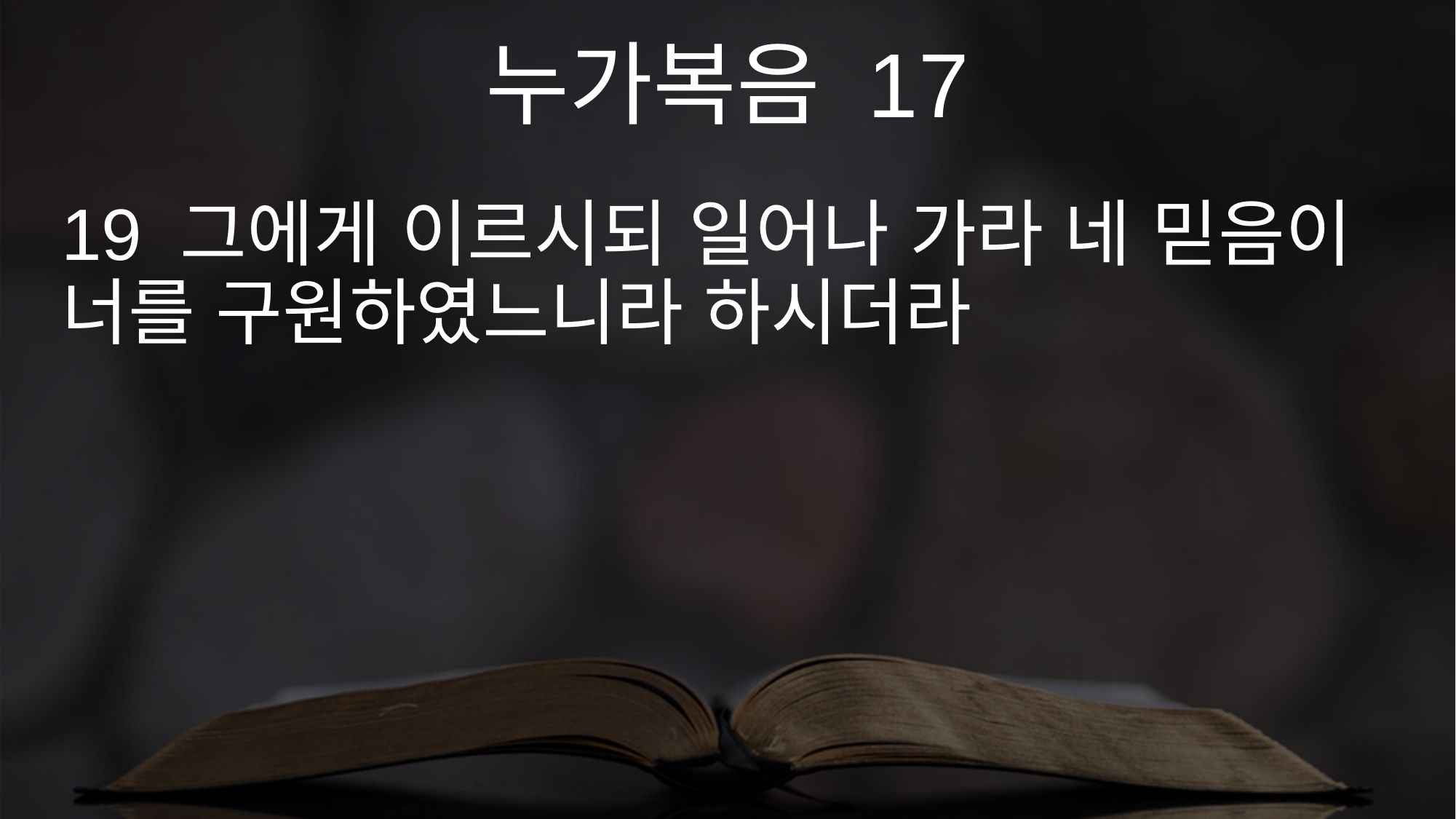

누가복음 17
19 그에게 이르시되 일어나 가라 네 믿음이 너를 구원하였느니라 하시더라